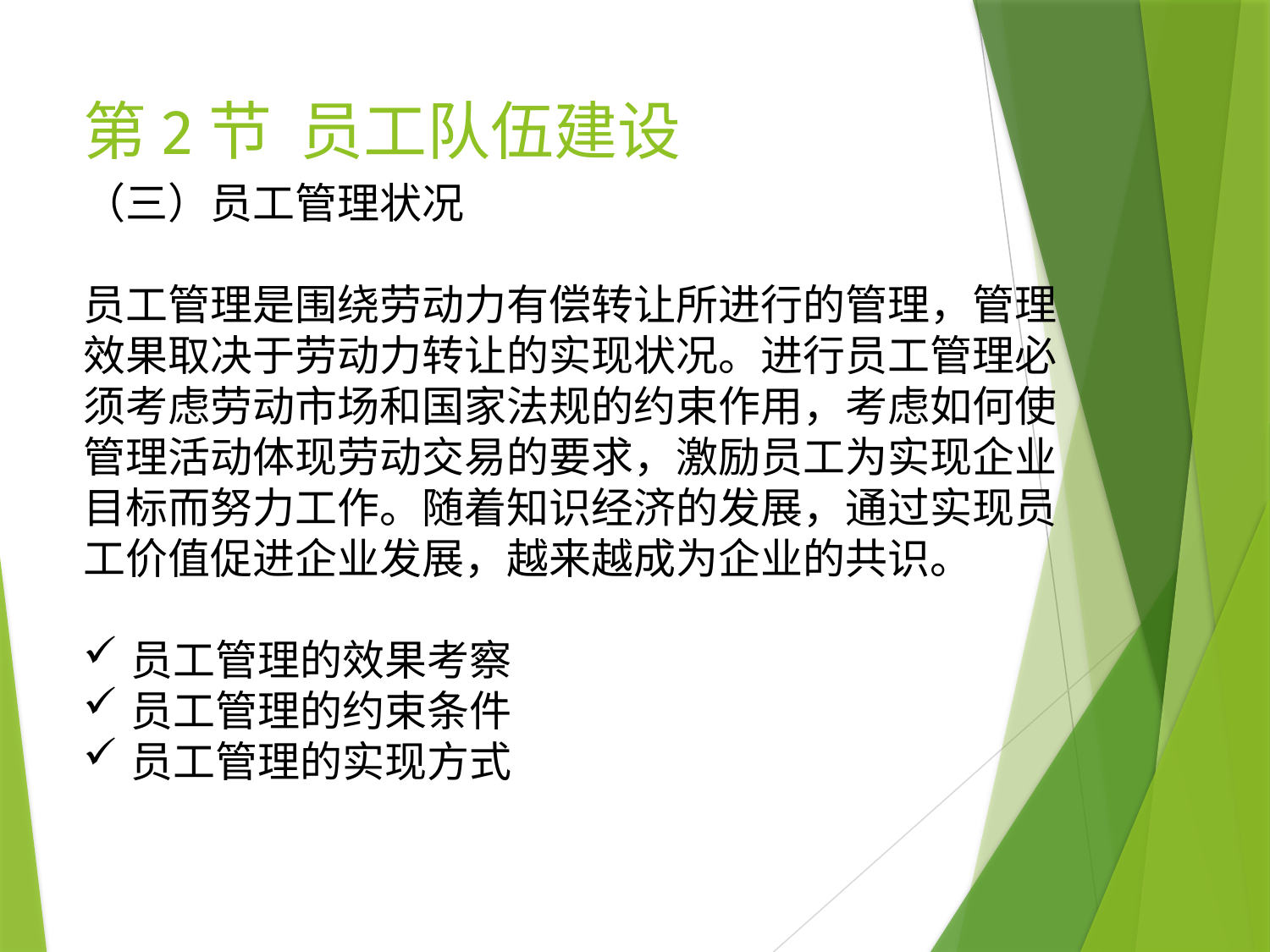

# 第2节  员工队伍建设
（三）员工管理状况

员工管理是围绕劳动力有偿转让所进行的管理，管理效果取决于劳动力转让的实现状况。进行员工管理必须考虑劳动市场和国家法规的约束作用，考虑如何使管理活动体现劳动交易的要求，激励员工为实现企业目标而努力工作。随着知识经济的发展，通过实现员工价值促进企业发展，越来越成为企业的共识。

员工管理的效果考察
员工管理的约束条件
员工管理的实现方式